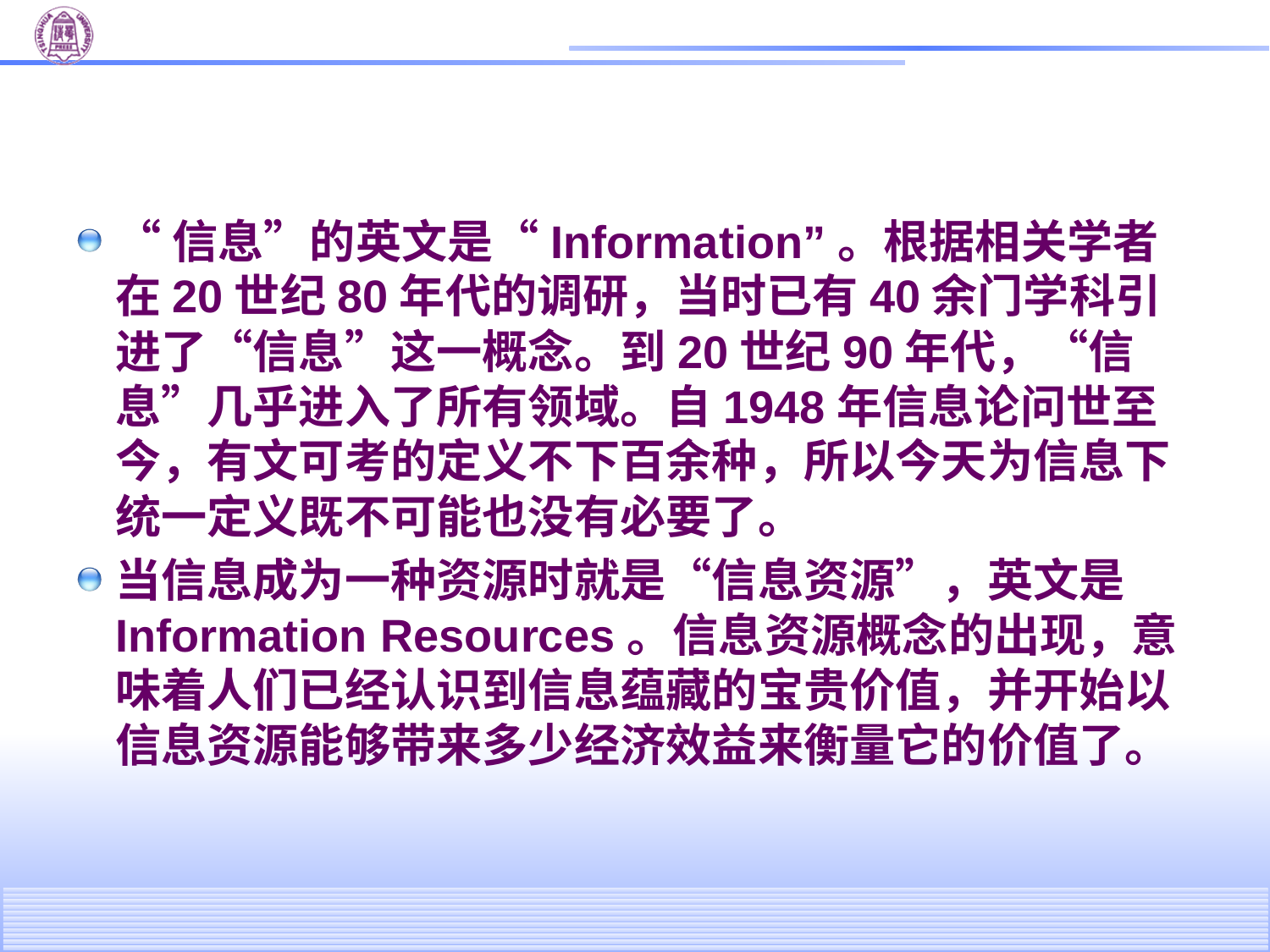

#
“信息”的英文是“Information”。根据相关学者在20世纪80年代的调研，当时已有40余门学科引进了“信息”这一概念。到20世纪90年代，“信息”几乎进入了所有领域。自1948年信息论问世至今，有文可考的定义不下百余种，所以今天为信息下统一定义既不可能也没有必要了。
当信息成为一种资源时就是“信息资源”，英文是Information Resources。信息资源概念的出现，意味着人们已经认识到信息蕴藏的宝贵价值，并开始以信息资源能够带来多少经济效益来衡量它的价值了。